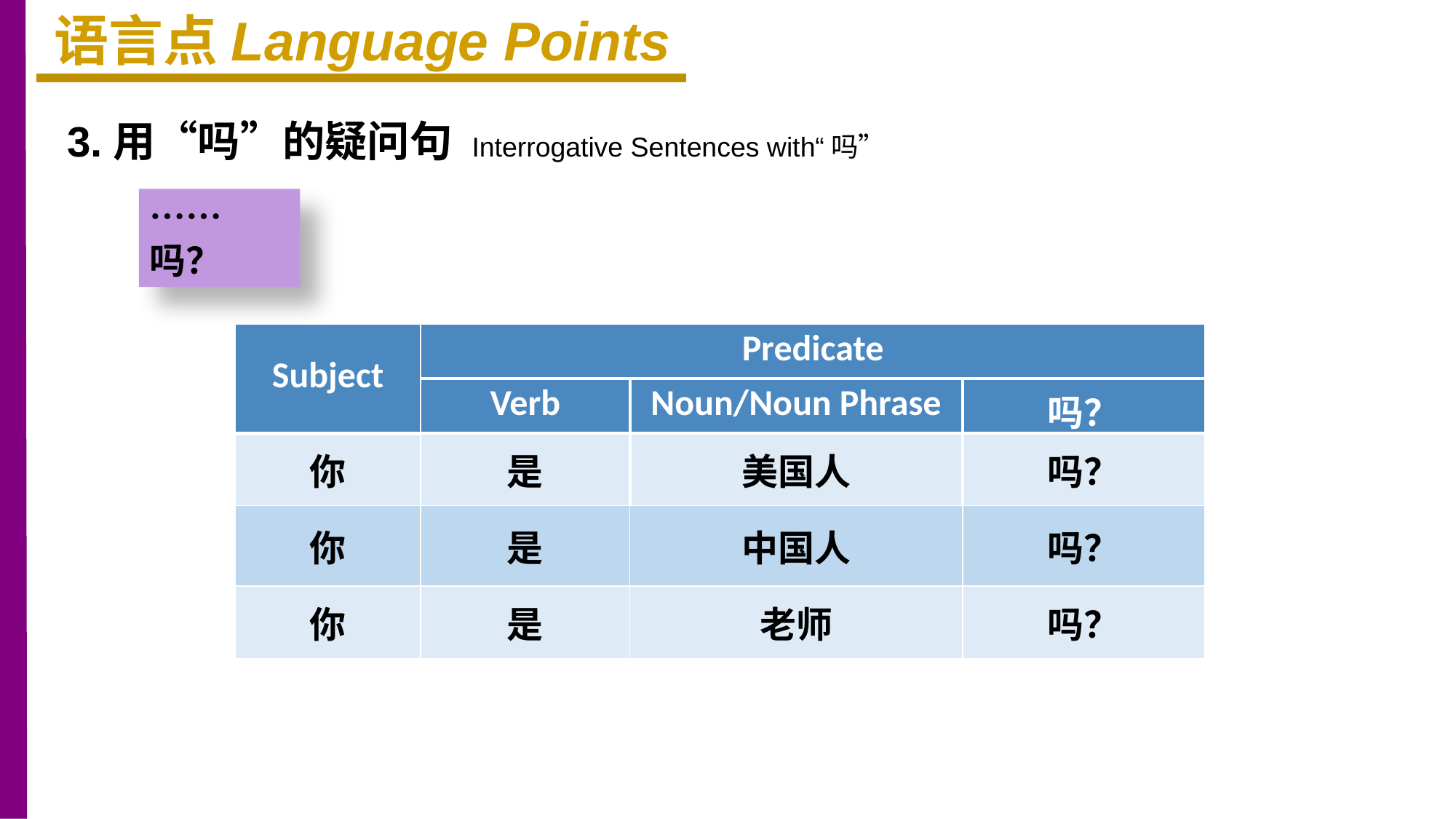

语言点Language Points
3.用“吗”的疑问句 Interrogative Sentences with“吗”
……吗？
| Subject | Predicate |  |  |
| --- | --- | --- | --- |
|  | Verb | Noun/Noun Phrase | 吗？ |
| 你 | 是 | 美国人 | 吗？ |
| 你 | 是 | 中国人 | 吗？ |
| 你 | 是 | 老师 | 吗？ |